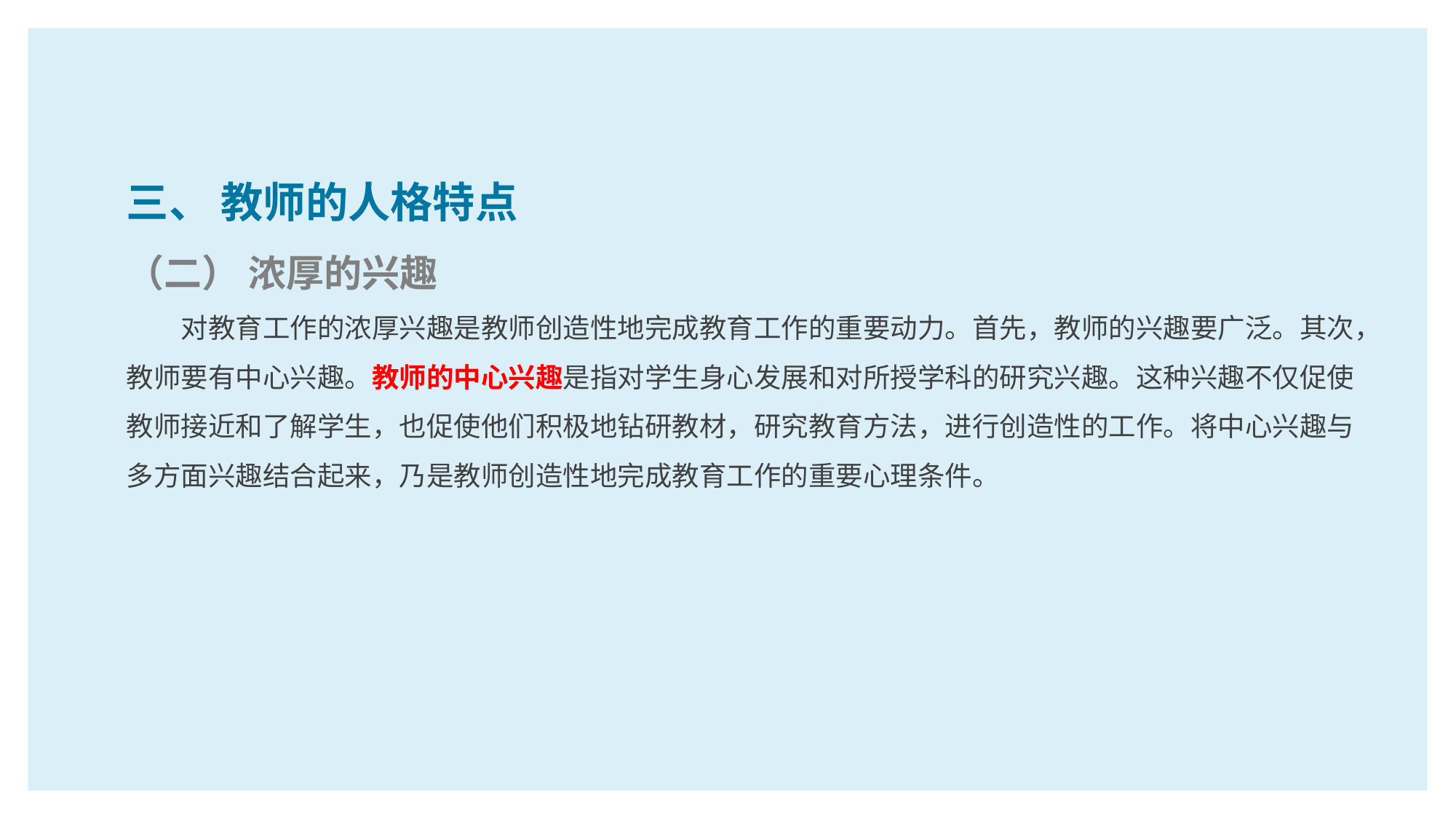

三、 教师的人格特点
（二） 浓厚的兴趣
对教育工作的浓厚兴趣是教师创造性地完成教育工作的重要动力。首先，教师的兴趣要广泛。其次，教师要有中心兴趣。教师的中心兴趣是指对学生身心发展和对所授学科的研究兴趣。这种兴趣不仅促使教师接近和了解学生，也促使他们积极地钻研教材，研究教育方法，进行创造性的工作。将中心兴趣与多方面兴趣结合起来，乃是教师创造性地完成教育工作的重要心理条件。